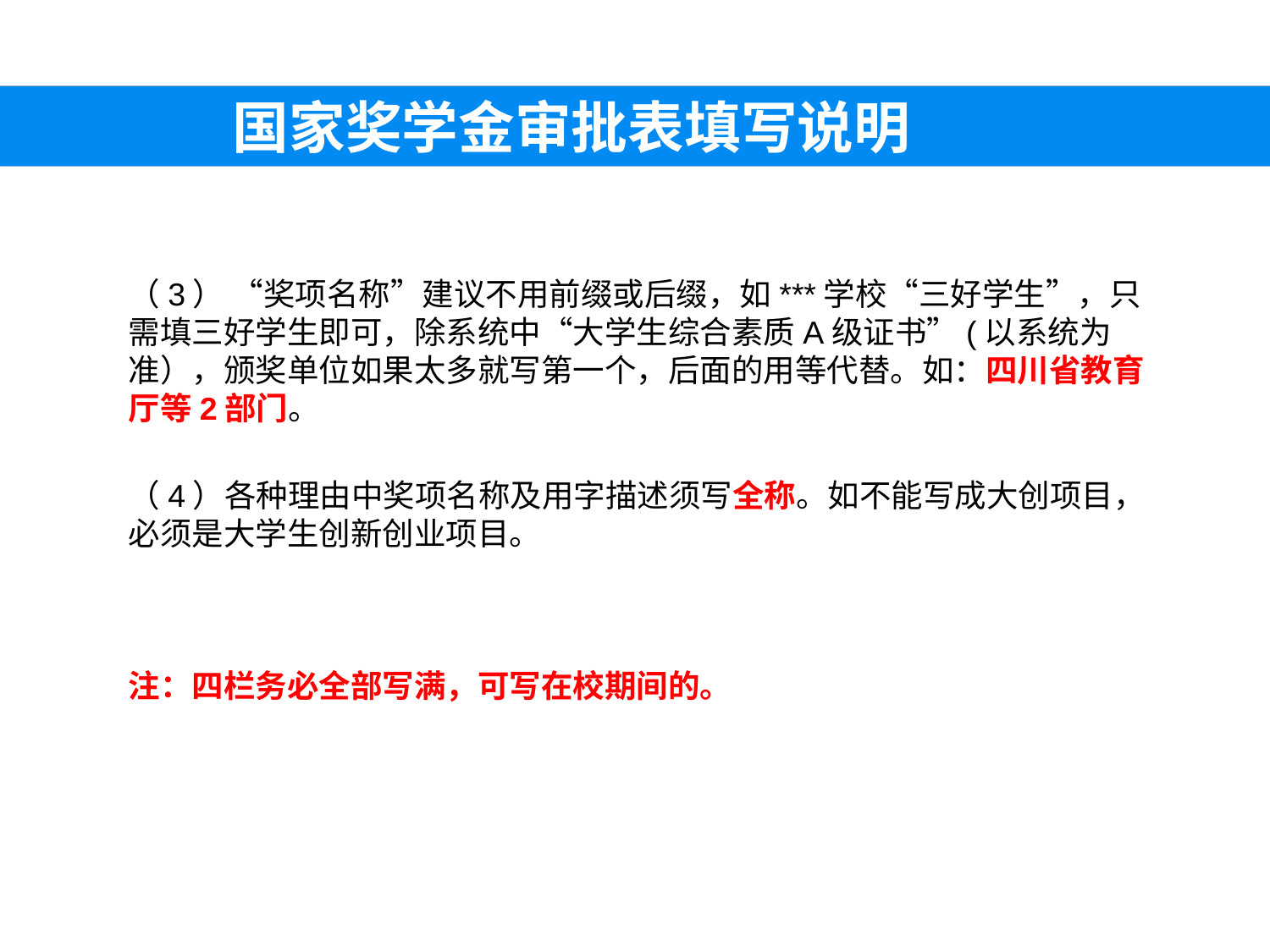

国家奖学金审批表填写说明

（3） “奖项名称”建议不用前缀或后缀，如***学校“三好学生”，只需填三好学生即可，除系统中“大学生综合素质A级证书”(以系统为准），颁奖单位如果太多就写第一个，后面的用等代替。如：四川省教育厅等2部门。

（4）各种理由中奖项名称及用字描述须写全称。如不能写成大创项目，必须是大学生创新创业项目。

注：四栏务必全部写满，可写在校期间的。